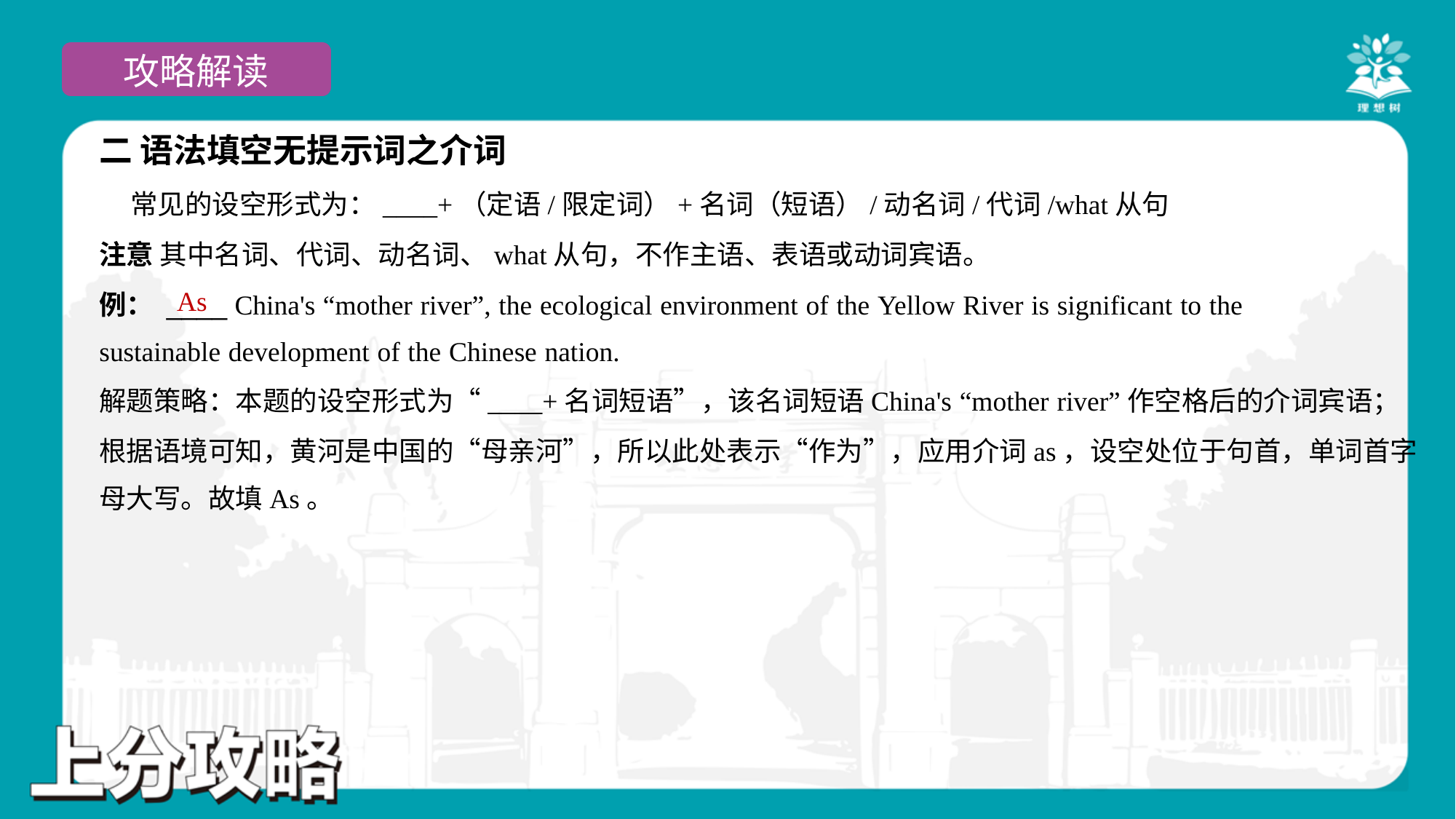

二 语法填空无提示词之介词
    常见的设空形式为：____+（定语/限定词）+名词（短语）/动名词/代词/what从句
注意 其中名词、代词、动名词、what从句，不作主语、表语或动词宾语。
例： ____ China's “mother river”, the ecological environment of the Yellow River is significant to the
sustainable development of the Chinese nation.
As
解题策略：本题的设空形式为“____+名词短语”，该名词短语China's “mother river”作空格后的介词宾语；
根据语境可知，黄河是中国的“母亲河”，所以此处表示“作为”，应用介词as，设空处位于句首，单词首字
母大写。故填As。